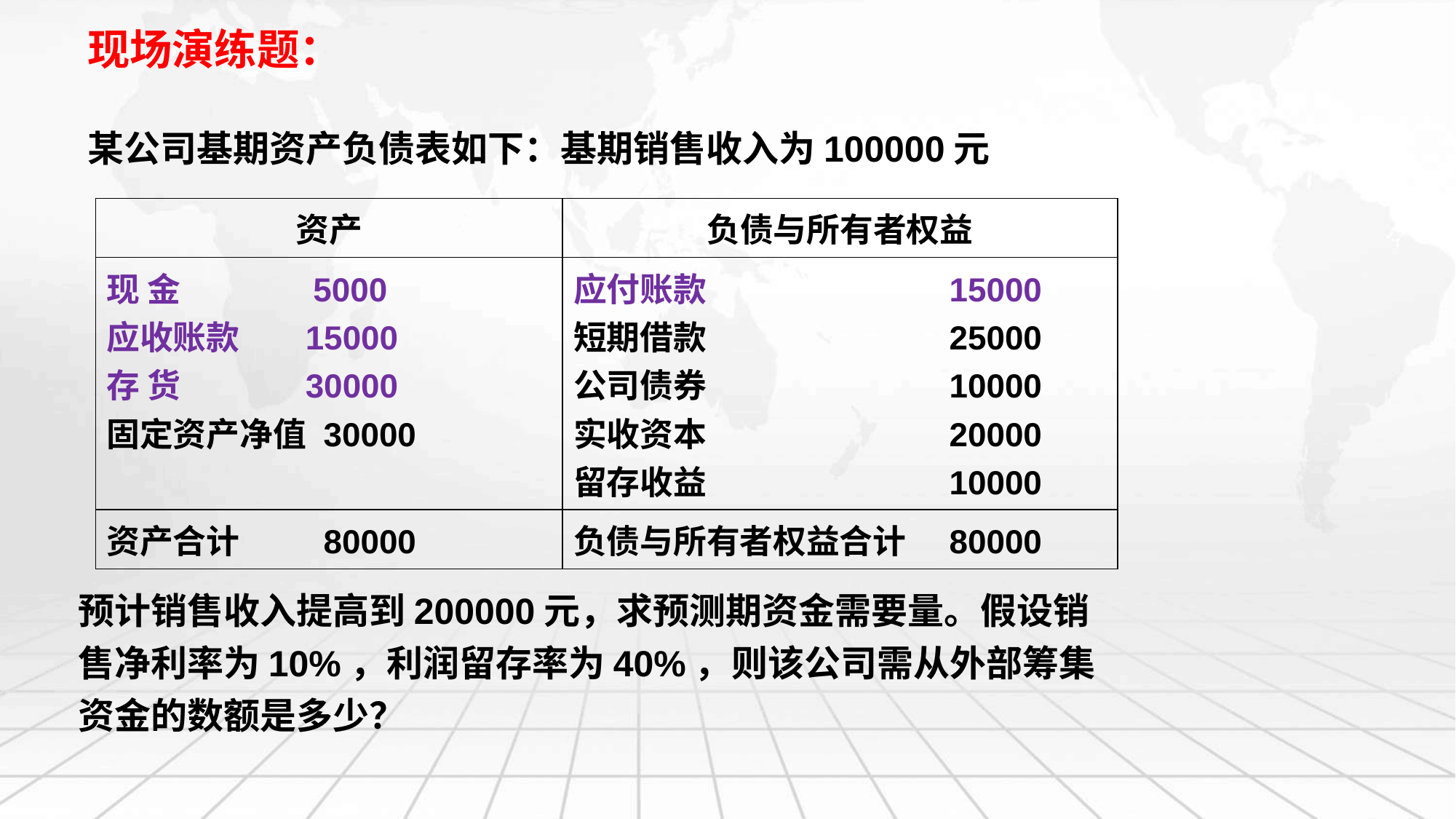

现场演练题：
某公司基期资产负债表如下：基期销售收入为100000元
| 资产 | 负债与所有者权益 |
| --- | --- |
| 现 金　　　 5000 应收账款　 15000 存 货　　　 30000 固定资产净值 30000 | 应付账款　　　　　　　15000 短期借款　　　　　　　25000 公司债券　　　　　　　10000 实收资本　　　　　　　20000 留存收益　　　　　　　10000 |
| 资产合计　　 80000 | 负债与所有者权益合计　80000 |
预计销售收入提高到200000元，求预测期资金需要量。假设销售净利率为10%，利润留存率为40%，则该公司需从外部筹集资金的数额是多少？